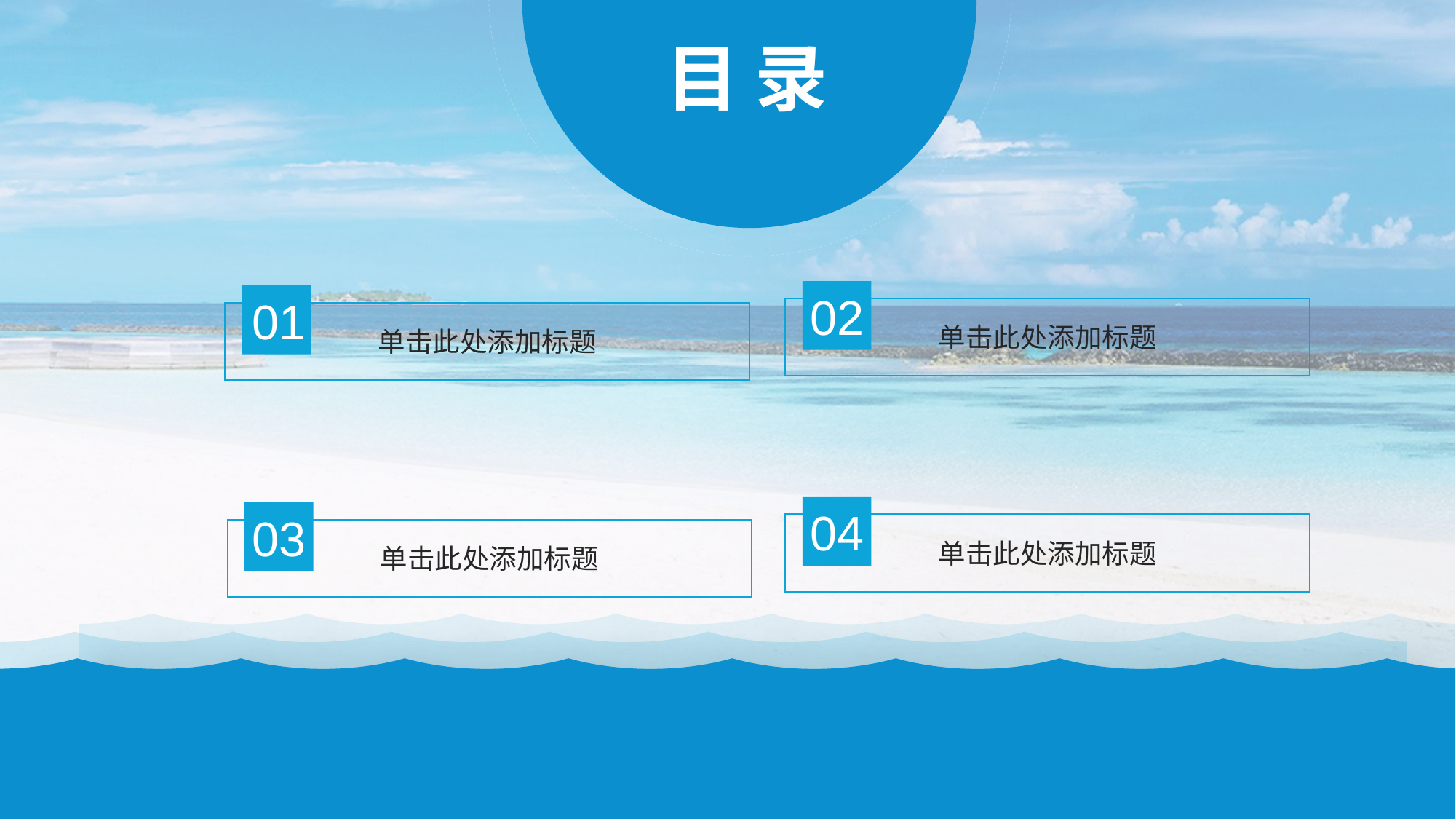

目 录
02

01

单击此处添加标题
单击此处添加标题
04

03

单击此处添加标题
单击此处添加标题